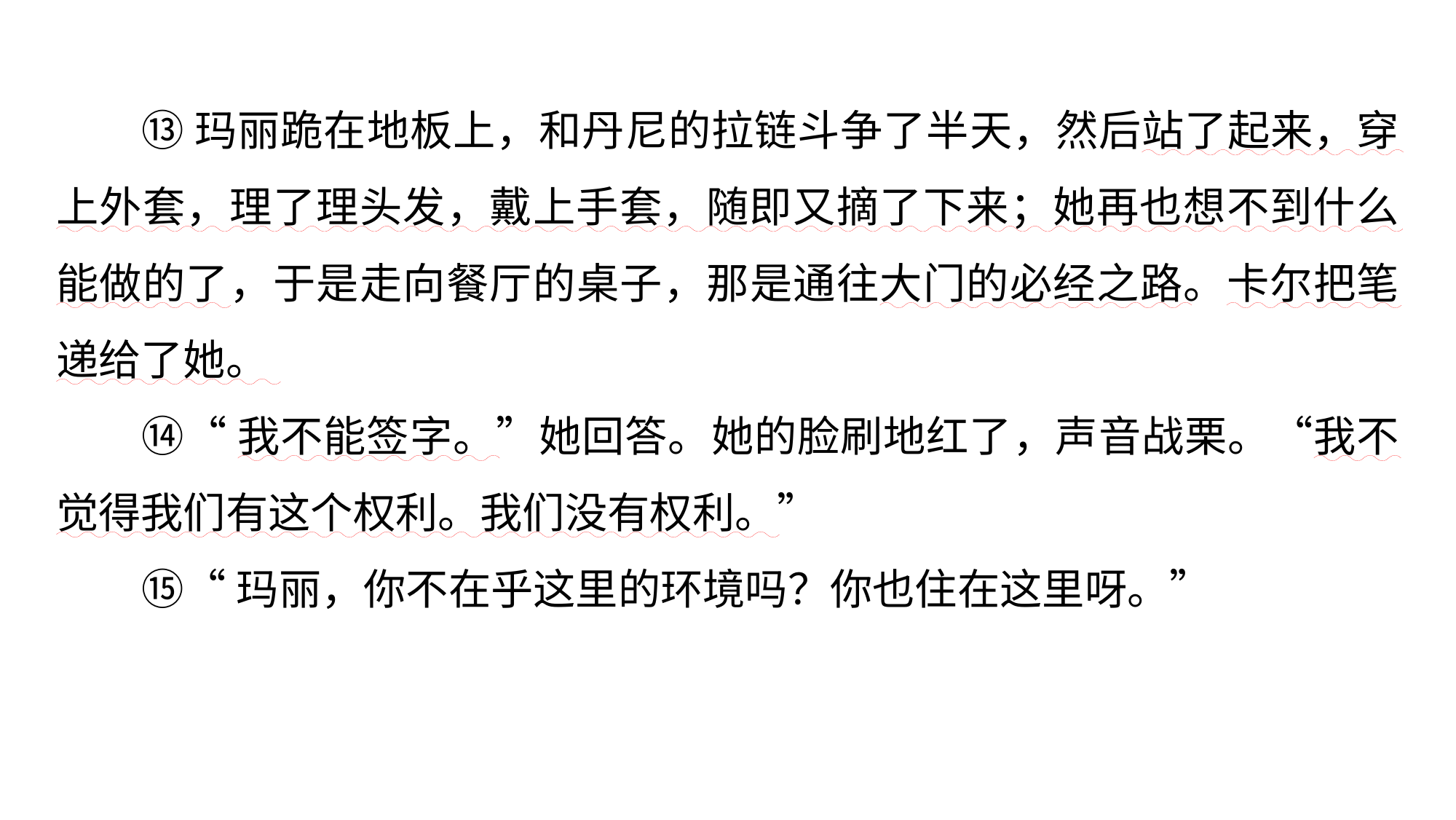

⑬玛丽跪在地板上，和丹尼的拉链斗争了半天，然后站了起来，穿上外套，理了理头发，戴上手套，随即又摘了下来；她再也想不到什么能做的了，于是走向餐厅的桌子，那是通往大门的必经之路。卡尔把笔递给了她。
⑭“我不能签字。”她回答。她的脸刷地红了，声音战栗。“我不觉得我们有这个权利。我们没有权利。”
⑮“玛丽，你不在乎这里的环境吗？你也住在这里呀。”